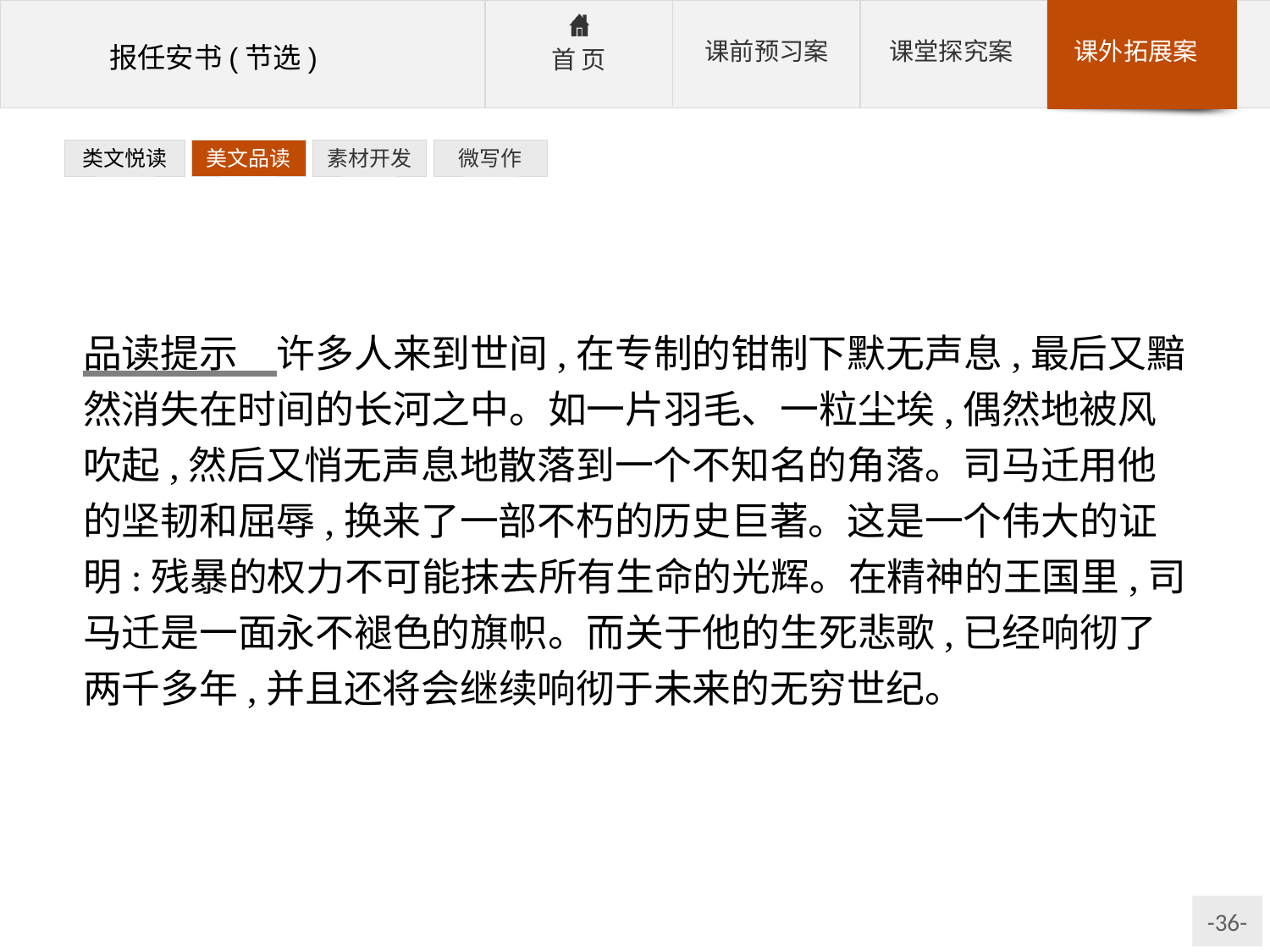

类文悦读
美文品读
素材开发
微写作
品读提示　许多人来到世间,在专制的钳制下默无声息,最后又黯然消失在时间的长河之中。如一片羽毛、一粒尘埃,偶然地被风吹起,然后又悄无声息地散落到一个不知名的角落。司马迁用他的坚韧和屈辱,换来了一部不朽的历史巨著。这是一个伟大的证明:残暴的权力不可能抹去所有生命的光辉。在精神的王国里,司马迁是一面永不褪色的旗帜。而关于他的生死悲歌,已经响彻了两千多年,并且还将会继续响彻于未来的无穷世纪。